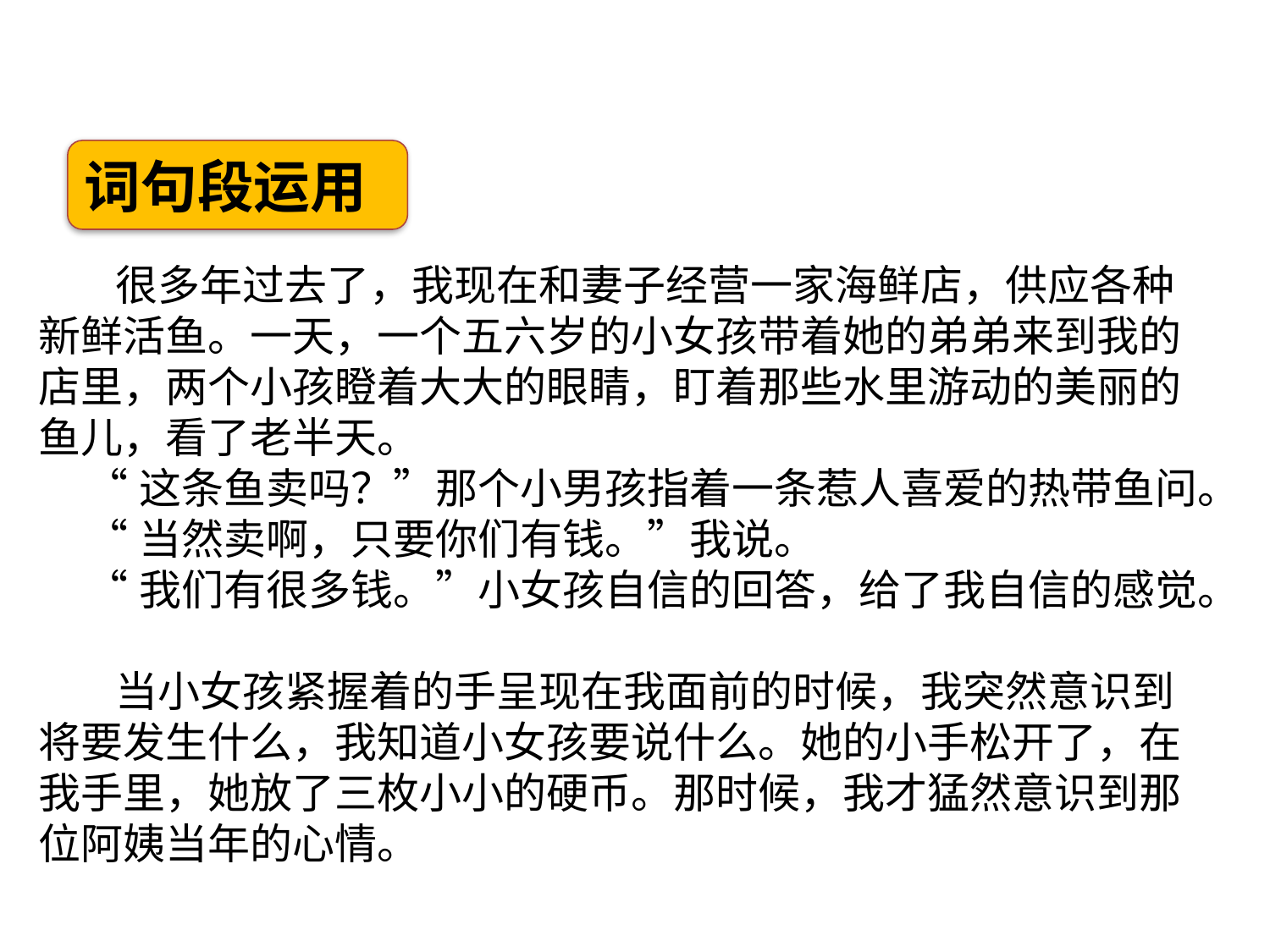

词句段运用
       很多年过去了，我现在和妻子经营一家海鲜店，供应各种新鲜活鱼。一天，一个五六岁的小女孩带着她的弟弟来到我的店里，两个小孩瞪着大大的眼睛，盯着那些水里游动的美丽的鱼儿，看了老半天。
     “这条鱼卖吗？”那个小男孩指着一条惹人喜爱的热带鱼问。
     “当然卖啊，只要你们有钱。”我说。
     “我们有很多钱。”小女孩自信的回答，给了我自信的感觉。
       当小女孩紧握着的手呈现在我面前的时候，我突然意识到将要发生什么，我知道小女孩要说什么。她的小手松开了，在我手里，她放了三枚小小的硬币。那时候，我才猛然意识到那位阿姨当年的心情。